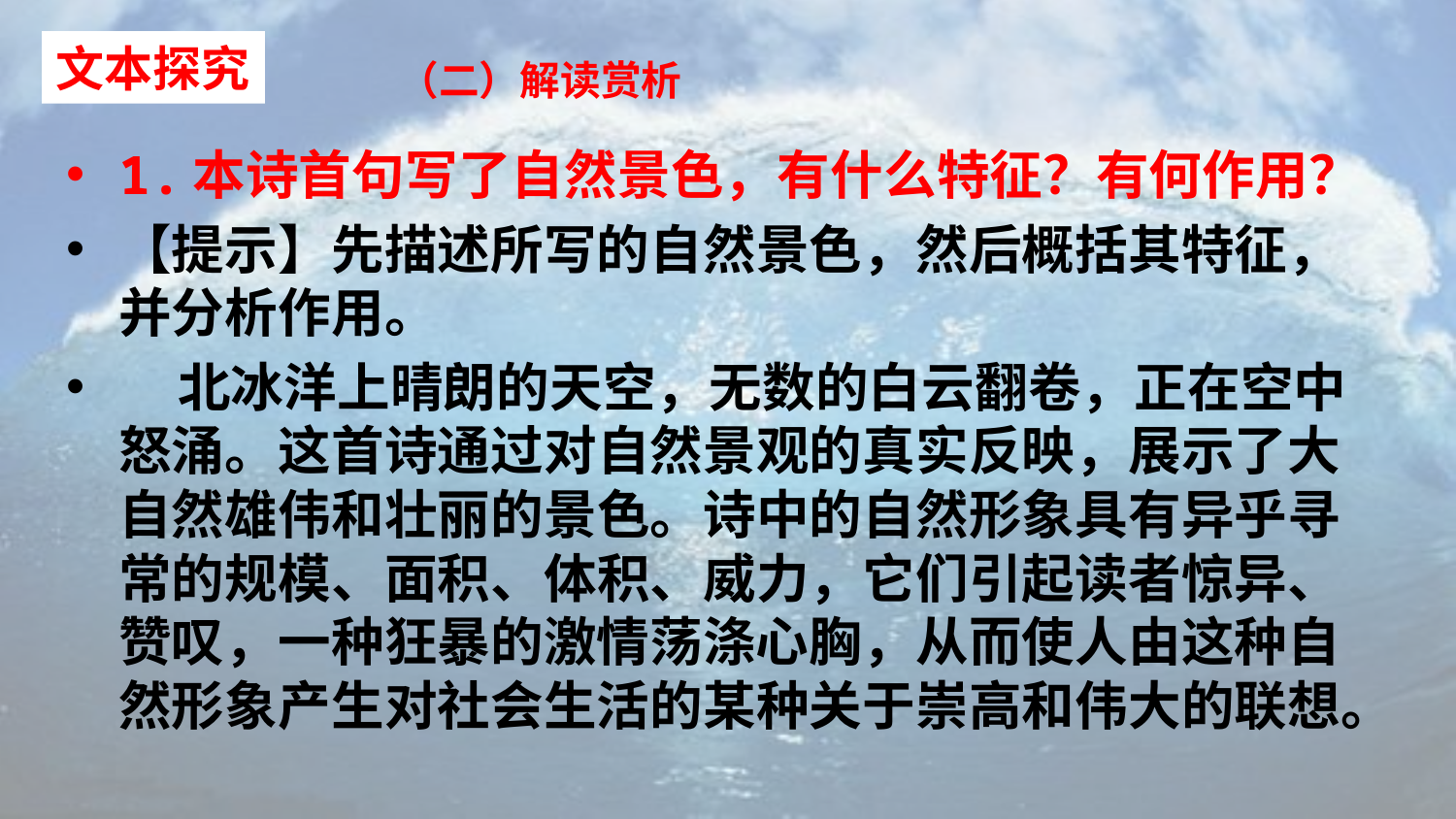

文本探究
（二）解读赏析
1.本诗首句写了自然景色，有什么特征？有何作用？
【提示】先描述所写的自然景色，然后概括其特征，并分析作用。
    北冰洋上晴朗的天空，无数的白云翻卷，正在空中怒涌。这首诗通过对自然景观的真实反映，展示了大自然雄伟和壮丽的景色。诗中的自然形象具有异乎寻常的规模、面积、体积、威力，它们引起读者惊异、赞叹，一种狂暴的激情荡涤心胸，从而使人由这种自然形象产生对社会生活的某种关于崇高和伟大的联想。